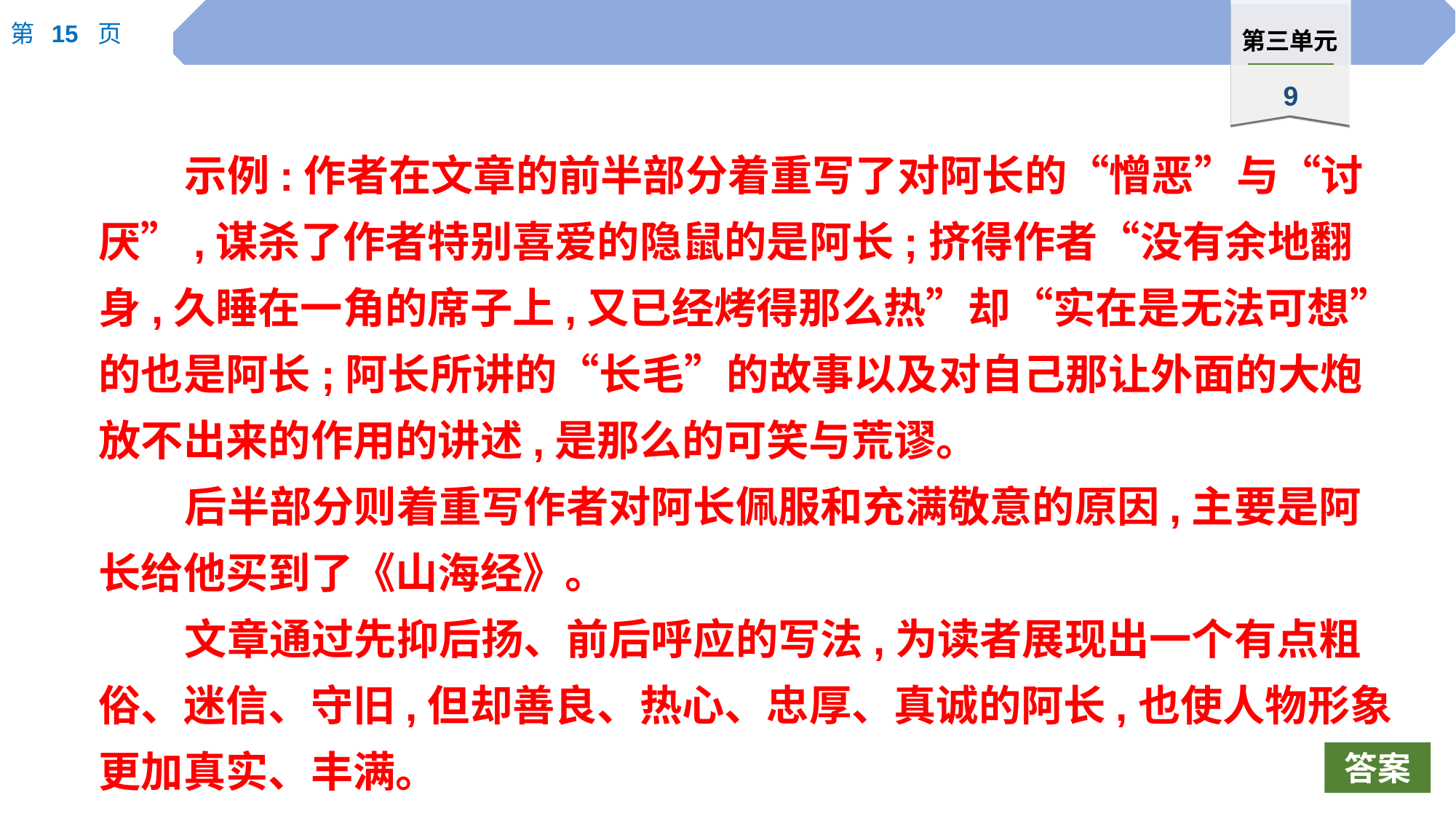

示例:作者在文章的前半部分着重写了对阿长的“憎恶”与“讨厌”,谋杀了作者特别喜爱的隐鼠的是阿长;挤得作者“没有余地翻身,久睡在一角的席子上,又已经烤得那么热”却“实在是无法可想”的也是阿长;阿长所讲的“长毛”的故事以及对自己那让外面的大炮放不出来的作用的讲述,是那么的可笑与荒谬。
后半部分则着重写作者对阿长佩服和充满敬意的原因,主要是阿长给他买到了《山海经》。
文章通过先抑后扬、前后呼应的写法,为读者展现出一个有点粗俗、迷信、守旧,但却善良、热心、忠厚、真诚的阿长,也使人物形象更加真实、丰满。
答案